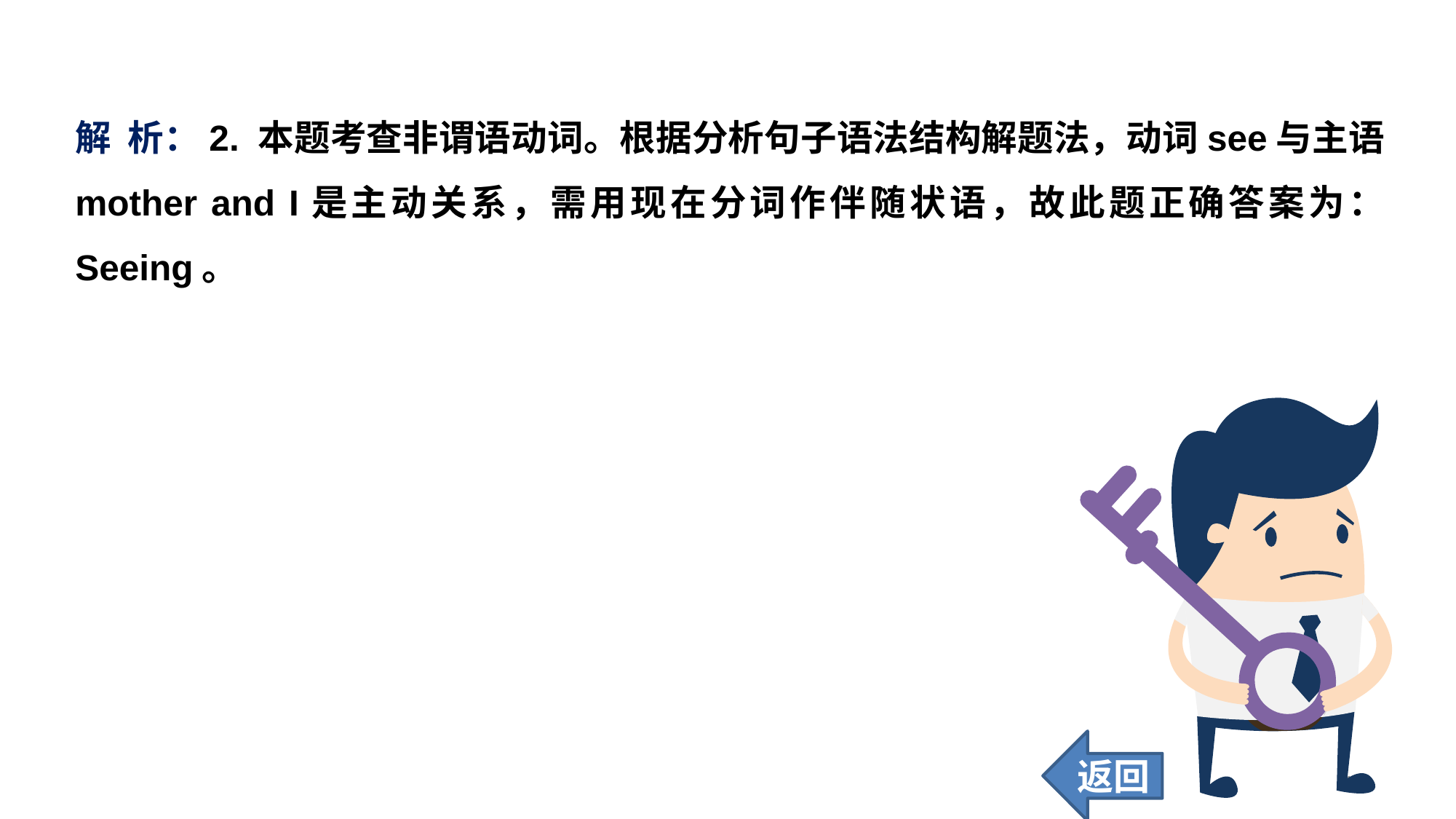

解  析：2. 本题考查非谓语动词。根据分析句子语法结构解题法，动词see与主语mother and I是主动关系，需用现在分词作伴随状语，故此题正确答案为：Seeing。

返回
113